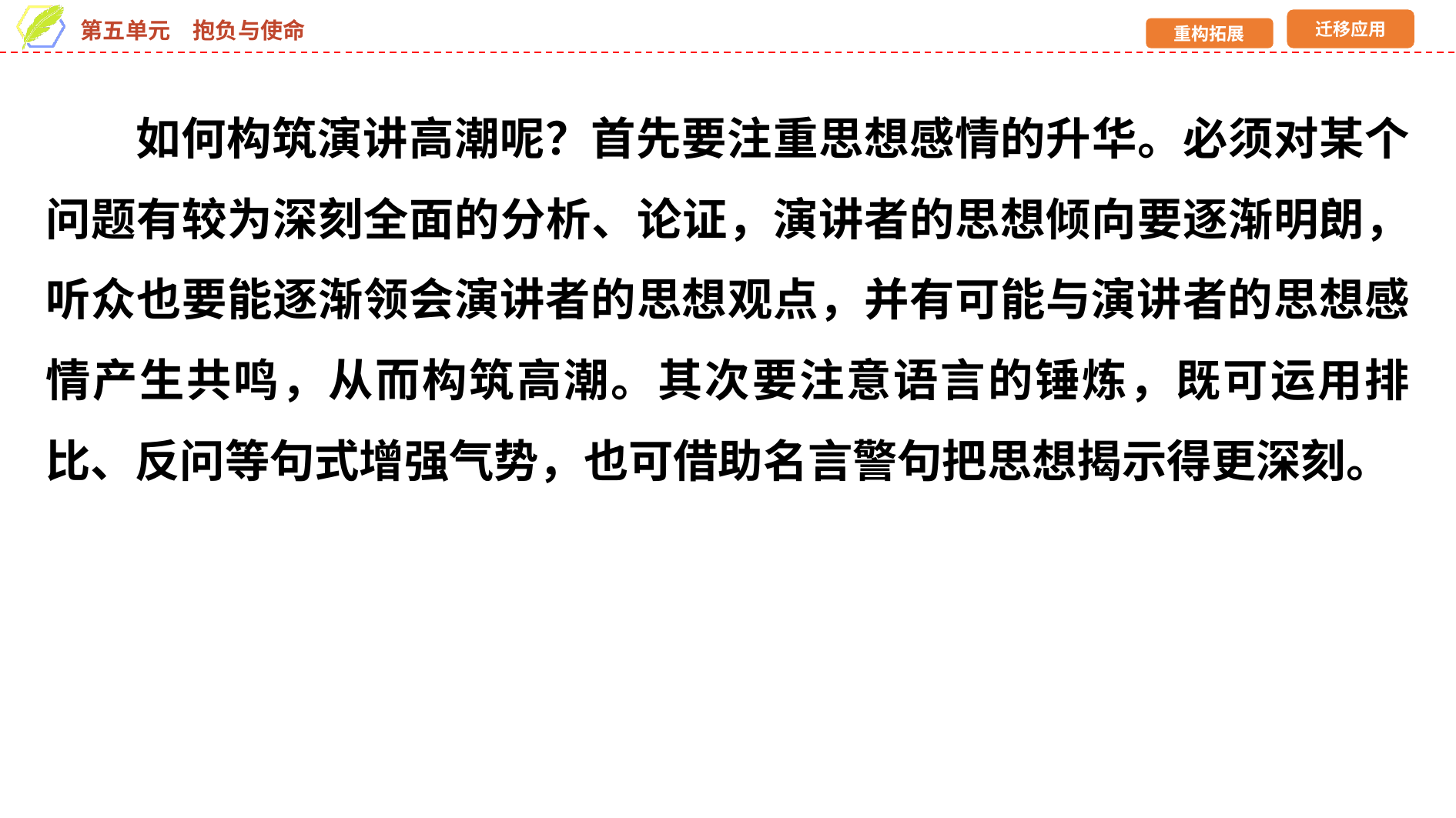

如何构筑演讲高潮呢？首先要注重思想感情的升华。必须对某个问题有较为深刻全面的分析、论证，演讲者的思想倾向要逐渐明朗，听众也要能逐渐领会演讲者的思想观点，并有可能与演讲者的思想感情产生共鸣，从而构筑高潮。其次要注意语言的锤炼，既可运用排比、反问等句式增强气势，也可借助名言警句把思想揭示得更深刻。